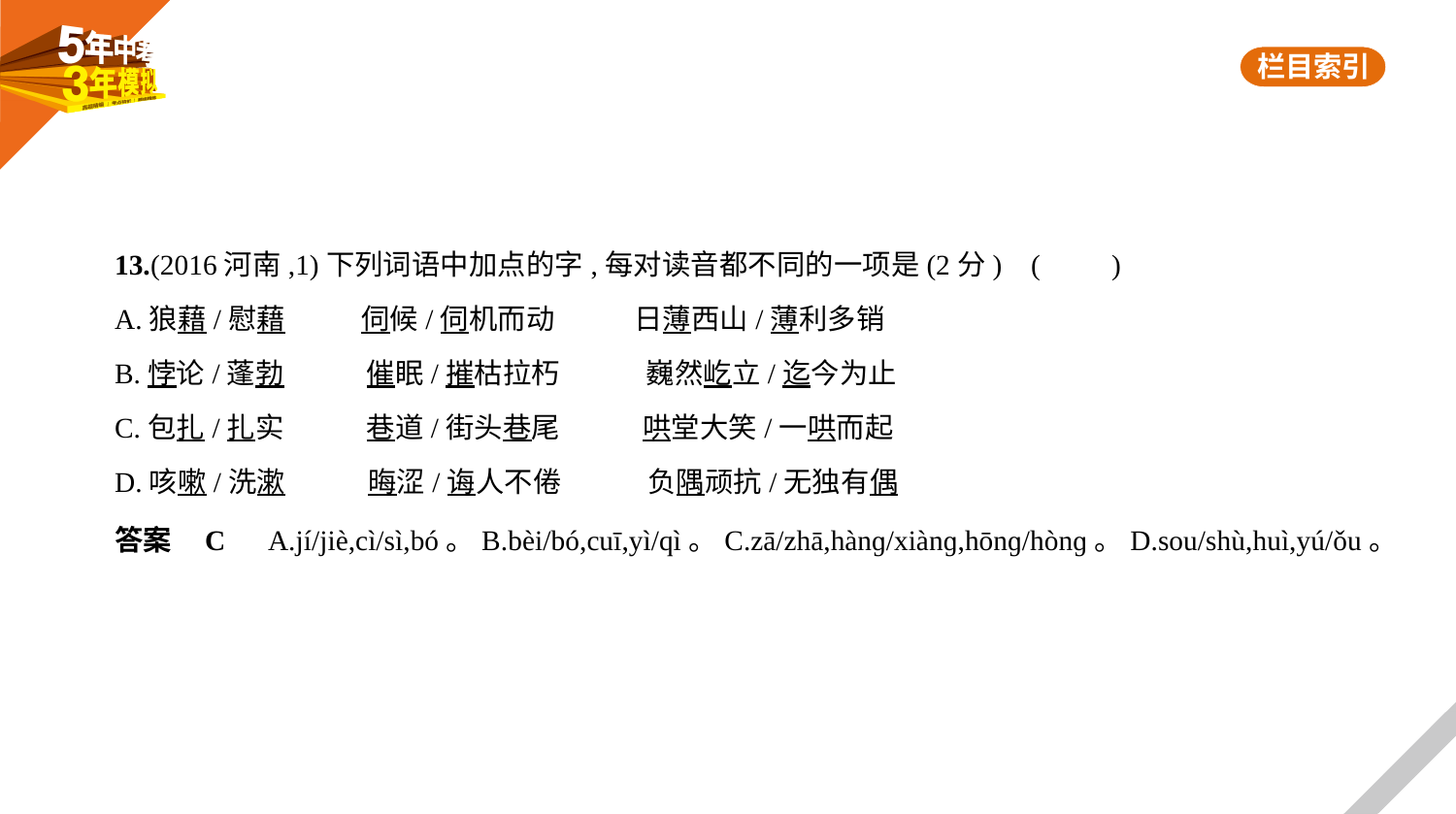

13.(2016河南,1)下列词语中加点的字,每对读音都不同的一项是(2分) (　　)
A.狼藉/慰藉            伺候/伺机而动　        日薄西山/薄利多销
B.悖论/蓬勃　　    催眠/摧枯拉朽　　　巍然屹立/迄今为止
C.包扎/扎实　　    巷道/街头巷尾　　    哄堂大笑/一哄而起
D.咳嗽/洗漱　　    晦涩/诲人不倦　　　负隅顽抗/无独有偶
答案    C　A.jí/jiè,cì/sì,bó。B.bèi/bó,cuī,yì/qì。C.zā/zhā,hànɡ/xiànɡ,hōnɡ/hònɡ。D.sou/shù,huì,yú/ǒu。